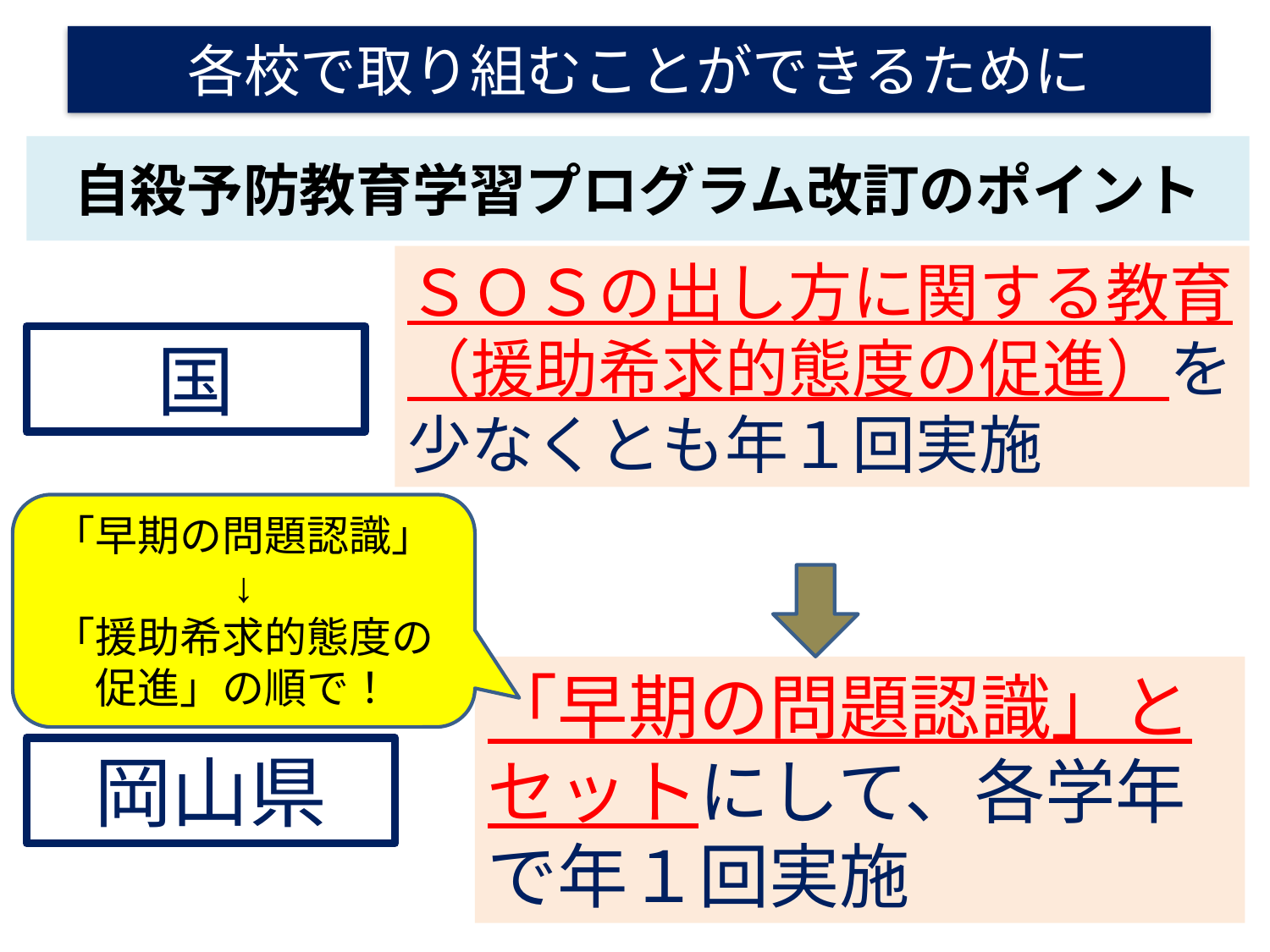

各校で取り組むことができるために
# 自殺予防教育学習プログラム改訂のポイント
ＳＯＳの出し方に関する教育（援助希求的態度の促進）を少なくとも年１回実施
国
「早期の問題認識」
↓
「援助希求的態度の促進」の順で！

「早期の問題認識」とセットにして、各学年で年１回実施
岡山県